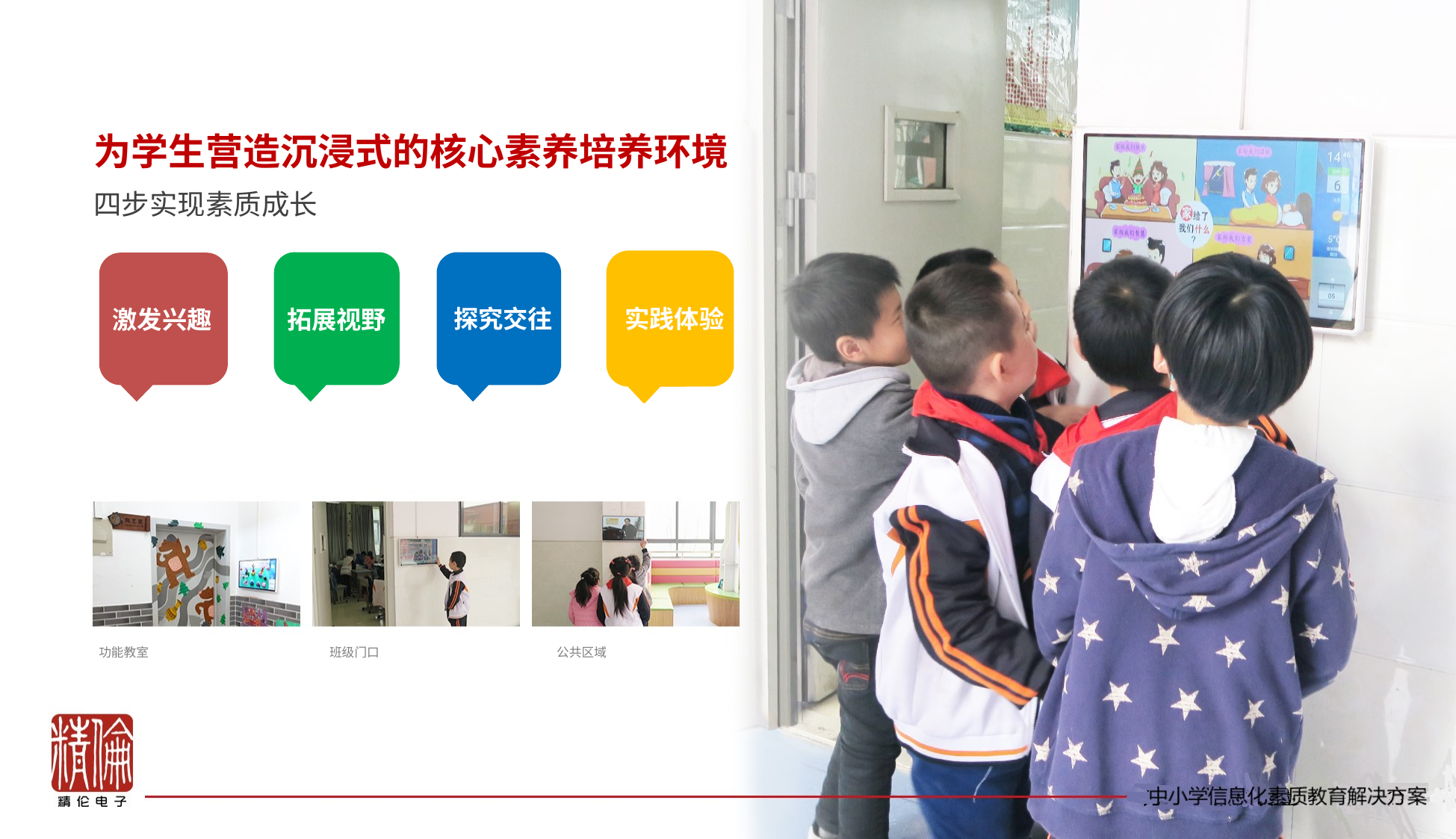

为学生营造沉浸式的核心素养培养环境
四步实现素质成长

拓展视野
激发兴趣
探究交往
实践体验
班级门口
公共区域
功能教室